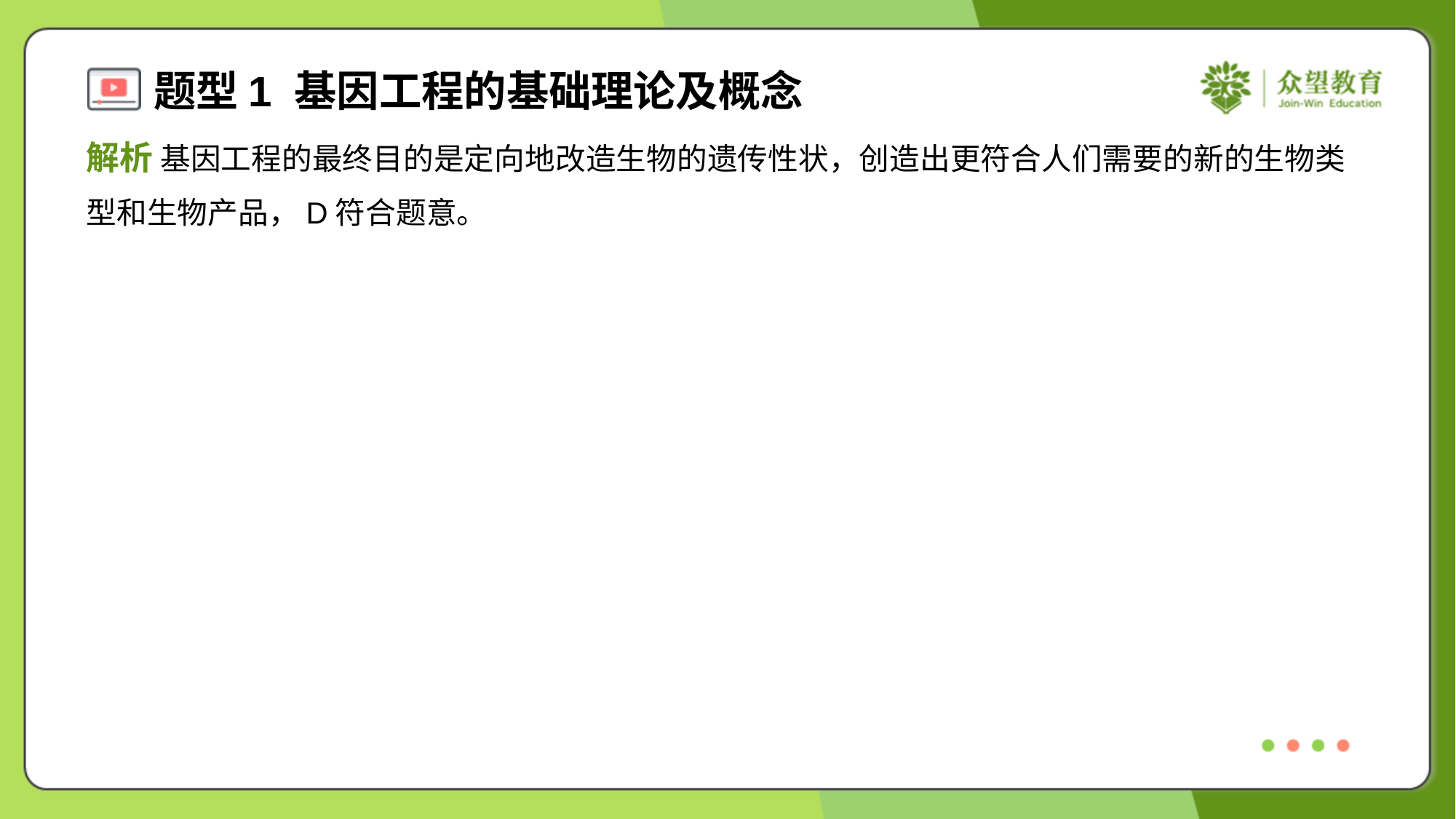

解析 基因工程的最终目的是定向地改造生物的遗传性状，创造出更符合人们需要的新的生物类
型和生物产品，D符合题意。